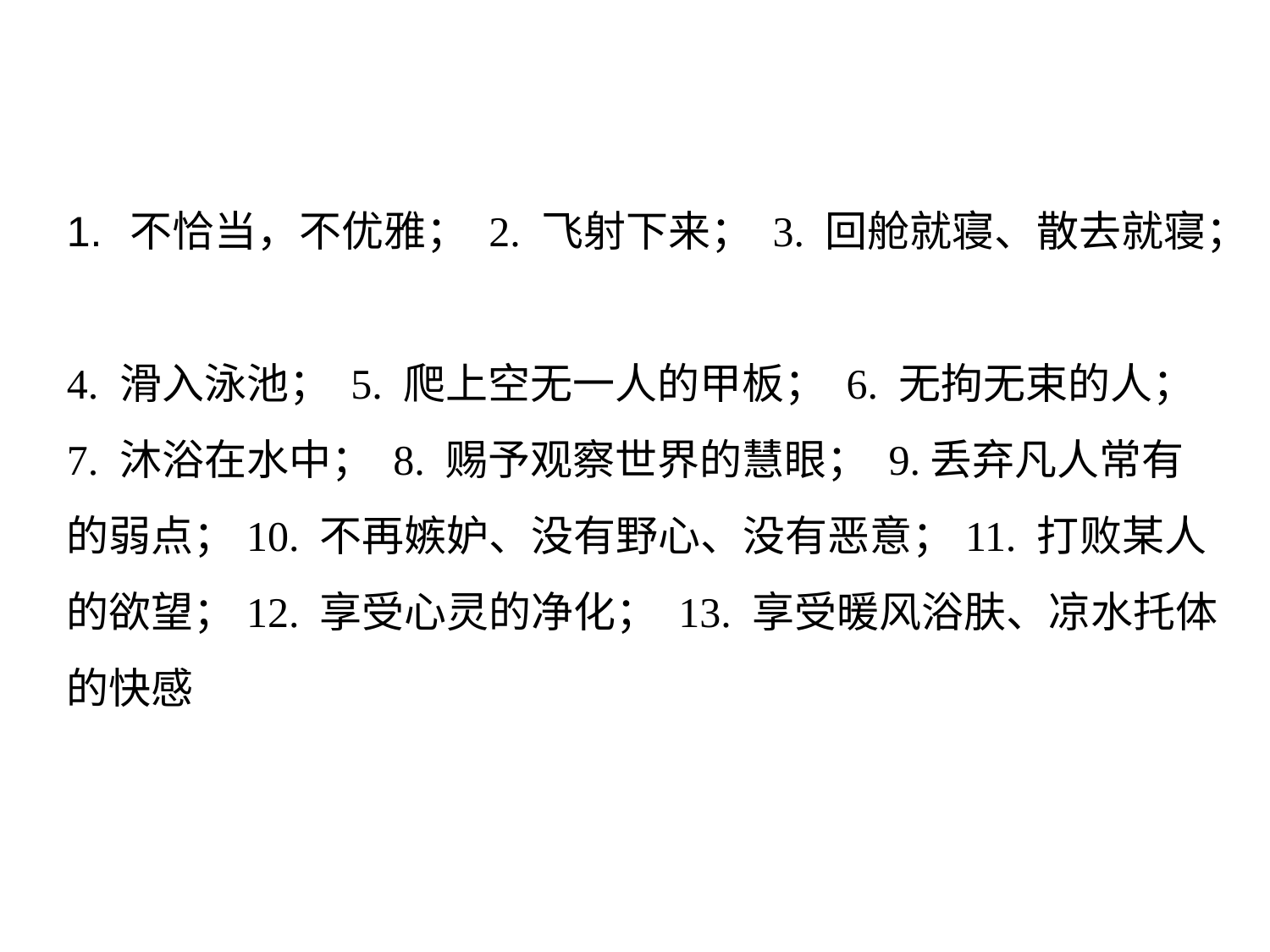

不恰当，不优雅； 2. 飞射下来； 3. 回舱就寝、散去就寝；
4. 滑入泳池； 5. 爬上空无一人的甲板； 6. 无拘无束的人；7. 沐浴在水中； 8. 赐予观察世界的慧眼； 9.丢弃凡人常有的弱点；10. 不再嫉妒、没有野心、没有恶意；11. 打败某人的欲望；12. 享受心灵的净化； 13. 享受暖风浴肤、凉水托体的快感